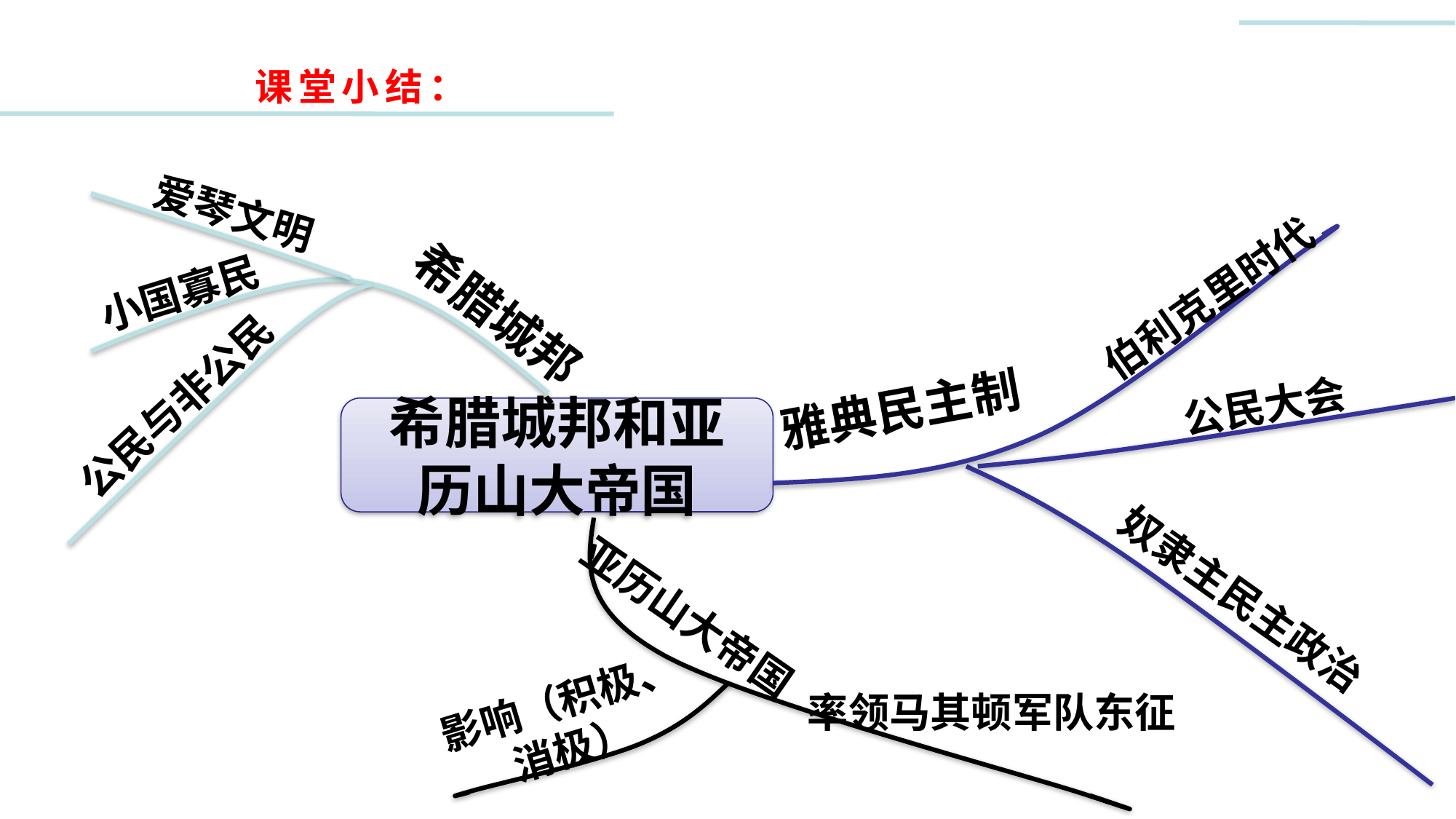

课堂小结：
爱琴文明

小国寡民
伯利克里时代

希腊城邦

雅典民主制
公民大会
公民与非公民
希腊城邦和亚历山大帝国

奴隶主民主政治
亚历山大帝国
影响（积极、消极）
率领马其顿军队东征